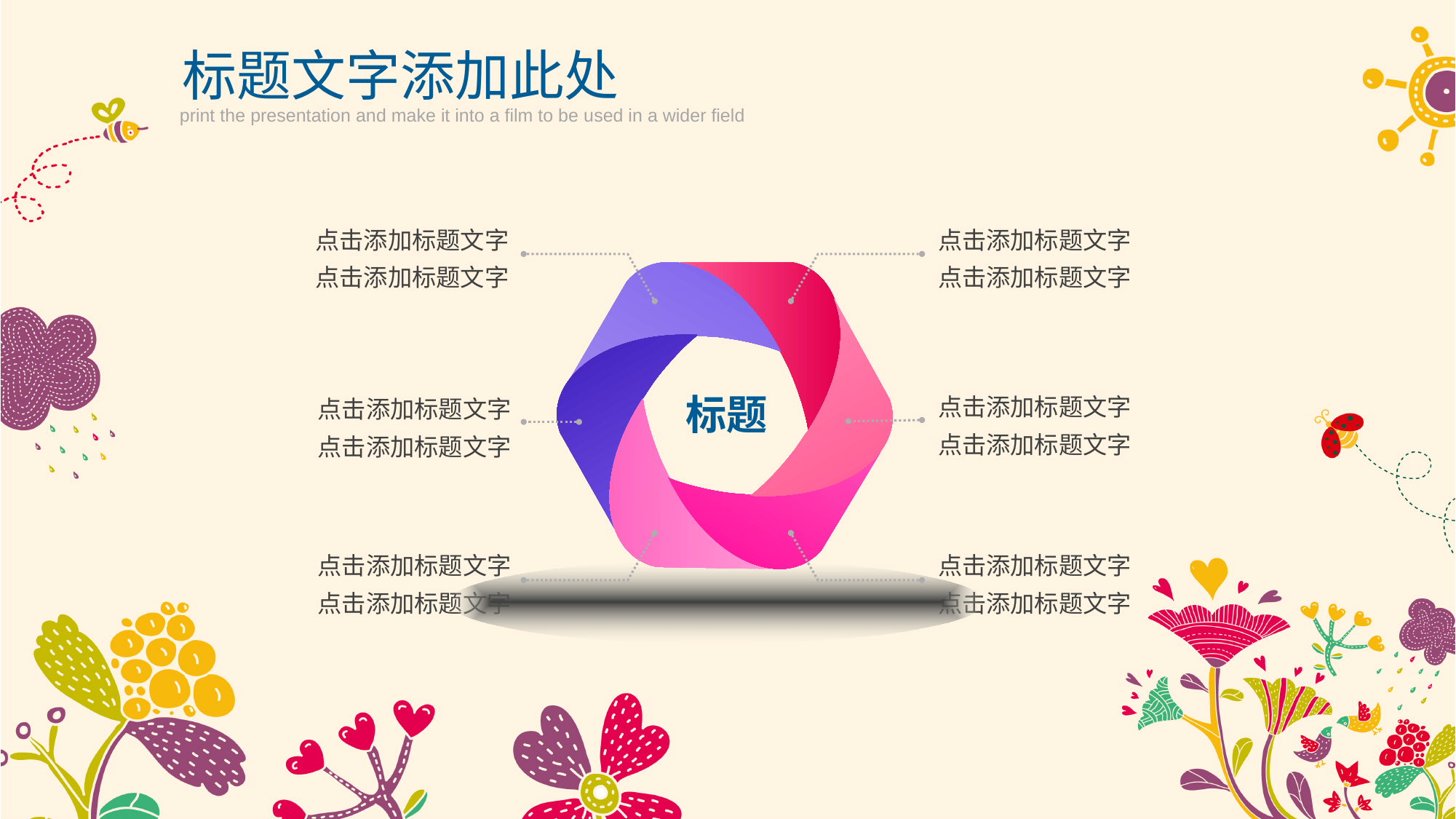

标题文字添加此处
print the presentation and make it into a film to be used in a wider field
点击添加标题文字
点击添加标题文字
点击添加标题文字
点击添加标题文字

标题

点击添加标题文字
点击添加标题文字
点击添加标题文字
点击添加标题文字
点击添加标题文字
点击添加标题文字
点击添加标题文字
点击添加标题文字